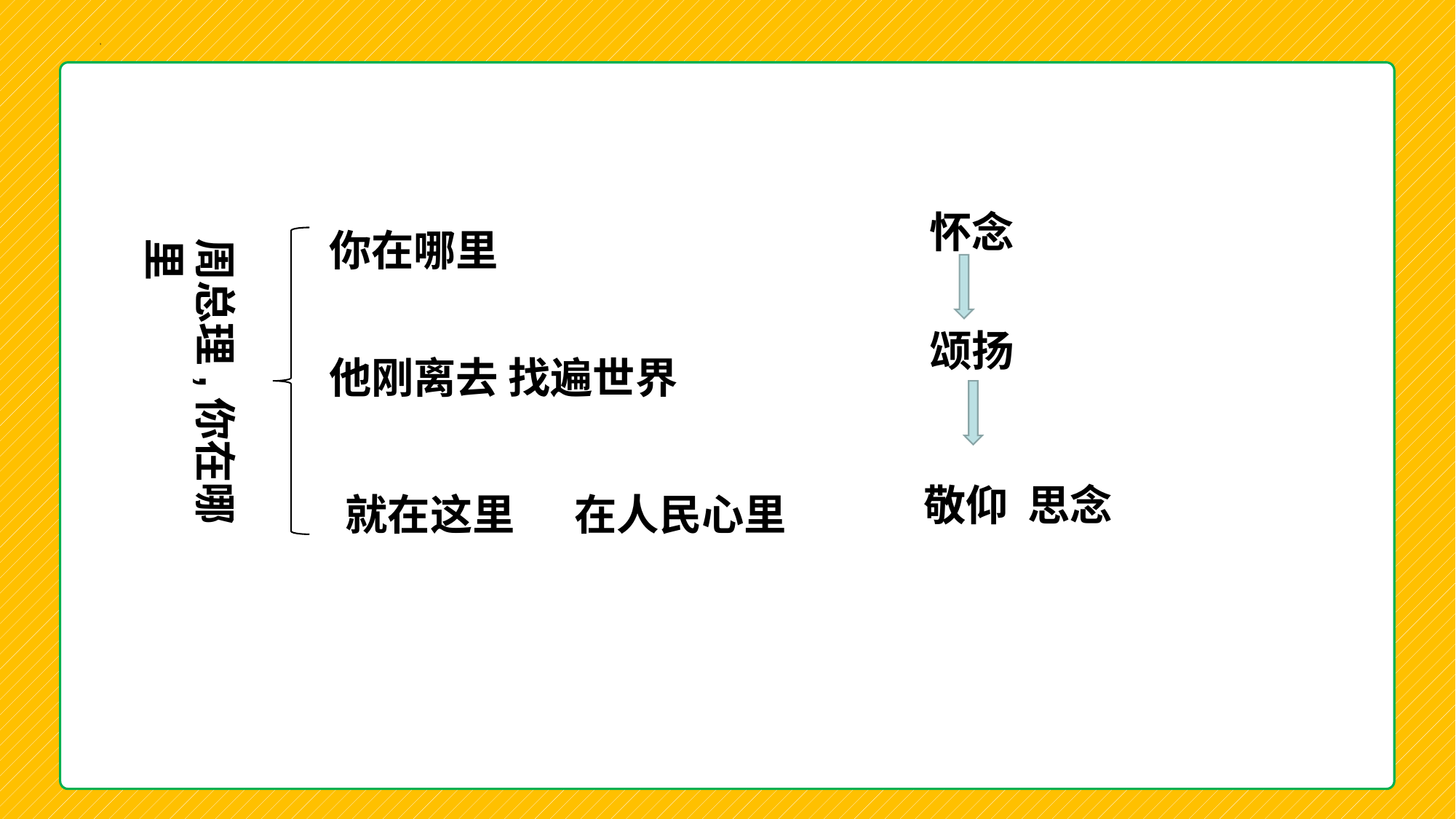

怀念
你在哪里
周总理,你在哪里

颂扬
他刚离去 找遍世界

敬仰  思念
就在这里
在人民心里